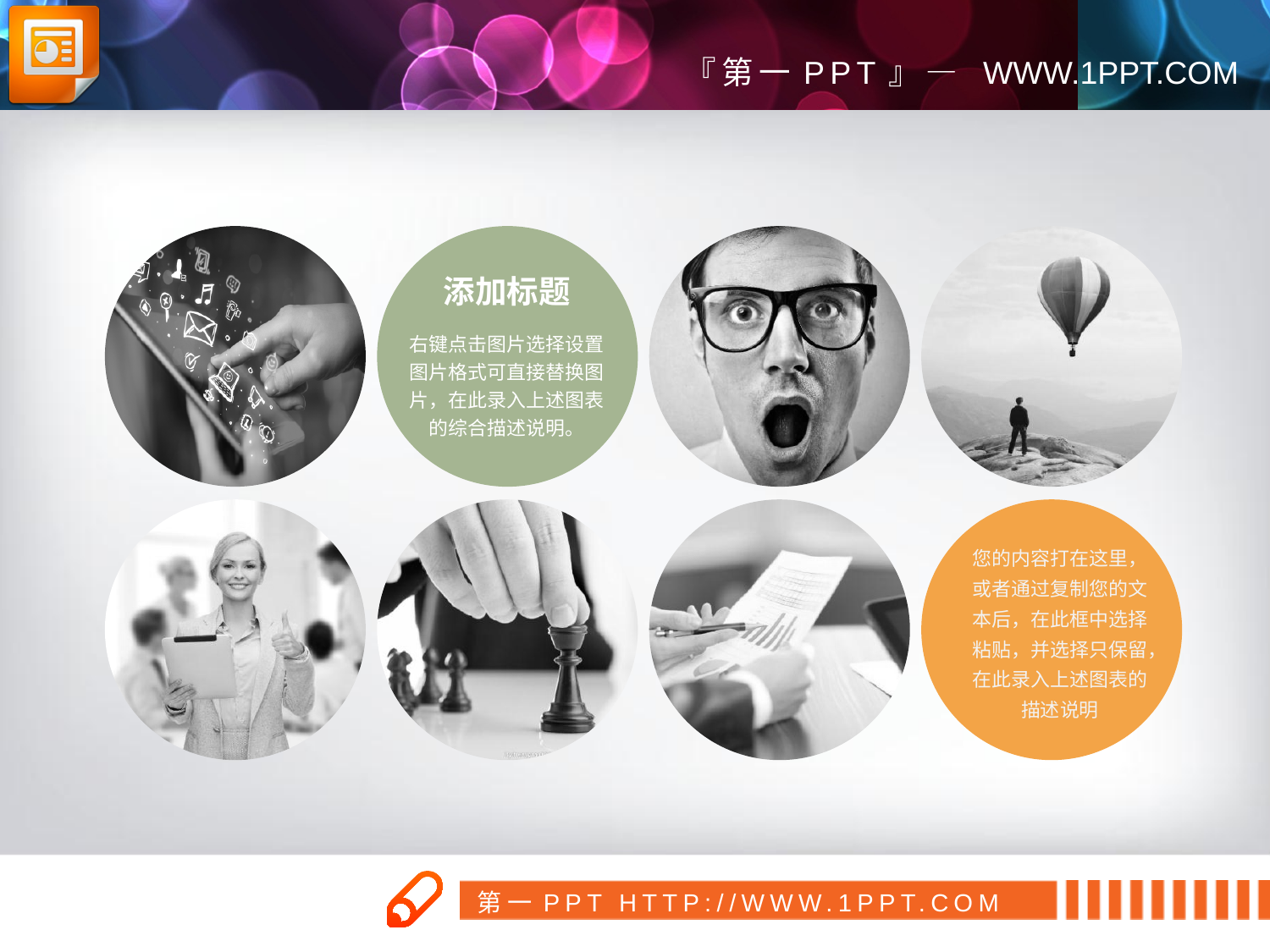

添加标题
右键点击图片选择设置图片格式可直接替换图片，在此录入上述图表的综合描述说明。

您的内容打在这里，或者通过复制您的文本后，在此框中选择粘贴，并选择只保留，在此录入上述图表的描述说明